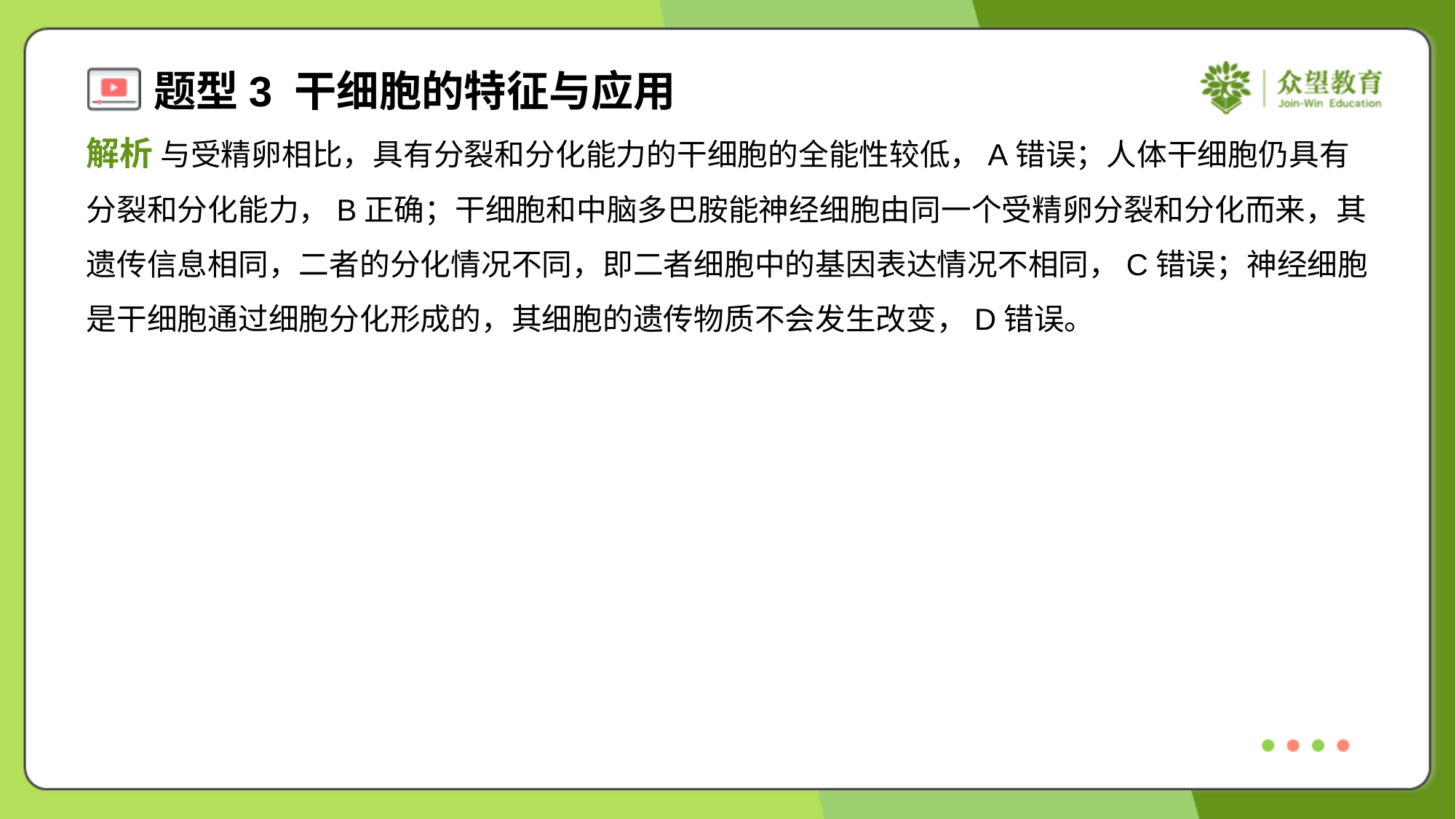

解析 与受精卵相比，具有分裂和分化能力的干细胞的全能性较低，A错误；人体干细胞仍具有
分裂和分化能力，B正确；干细胞和中脑多巴胺能神经细胞由同一个受精卵分裂和分化而来，其
遗传信息相同，二者的分化情况不同，即二者细胞中的基因表达情况不相同，C错误；神经细胞
是干细胞通过细胞分化形成的，其细胞的遗传物质不会发生改变，D错误。